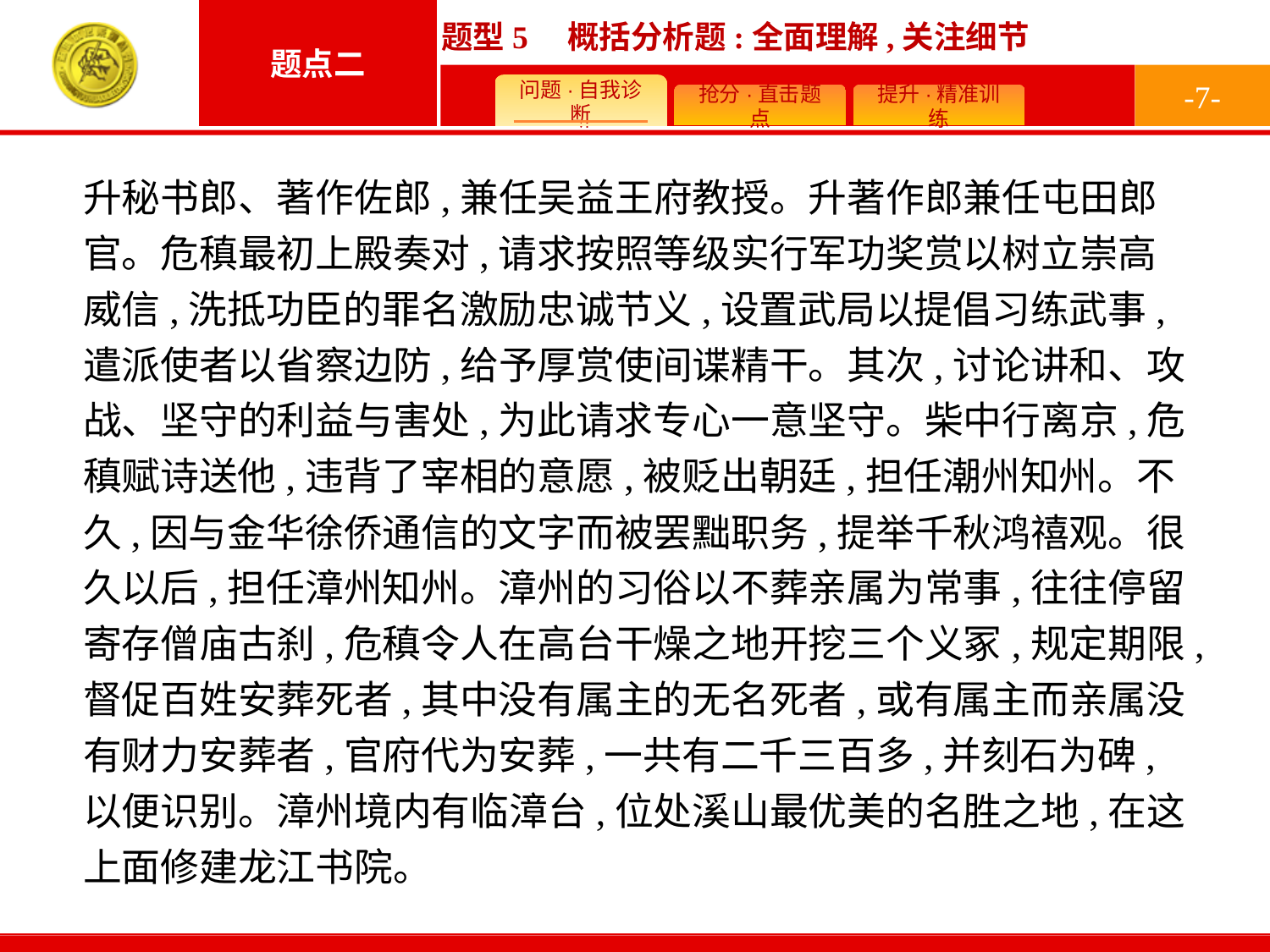

-7-
升秘书郎、著作佐郎,兼任吴益王府教授。升著作郎兼任屯田郎官。危稹最初上殿奏对,请求按照等级实行军功奖赏以树立崇高威信,洗抵功臣的罪名激励忠诚节义,设置武局以提倡习练武事,遣派使者以省察边防,给予厚赏使间谍精干。其次,讨论讲和、攻战、坚守的利益与害处,为此请求专心一意坚守。柴中行离京,危稹赋诗送他,违背了宰相的意愿,被贬出朝廷,担任潮州知州。不久,因与金华徐侨通信的文字而被罢黜职务,提举千秋鸿禧观。很久以后,担任漳州知州。漳州的习俗以不葬亲属为常事,往往停留寄存僧庙古刹,危稹令人在高台干燥之地开挖三个义冢,规定期限,督促百姓安葬死者,其中没有属主的无名死者,或有属主而亲属没有财力安葬者,官府代为安葬,一共有二千三百多,并刻石为碑,以便识别。漳州境内有临漳台,位处溪山最优美的名胜之地,在这上面修建龙江书院。